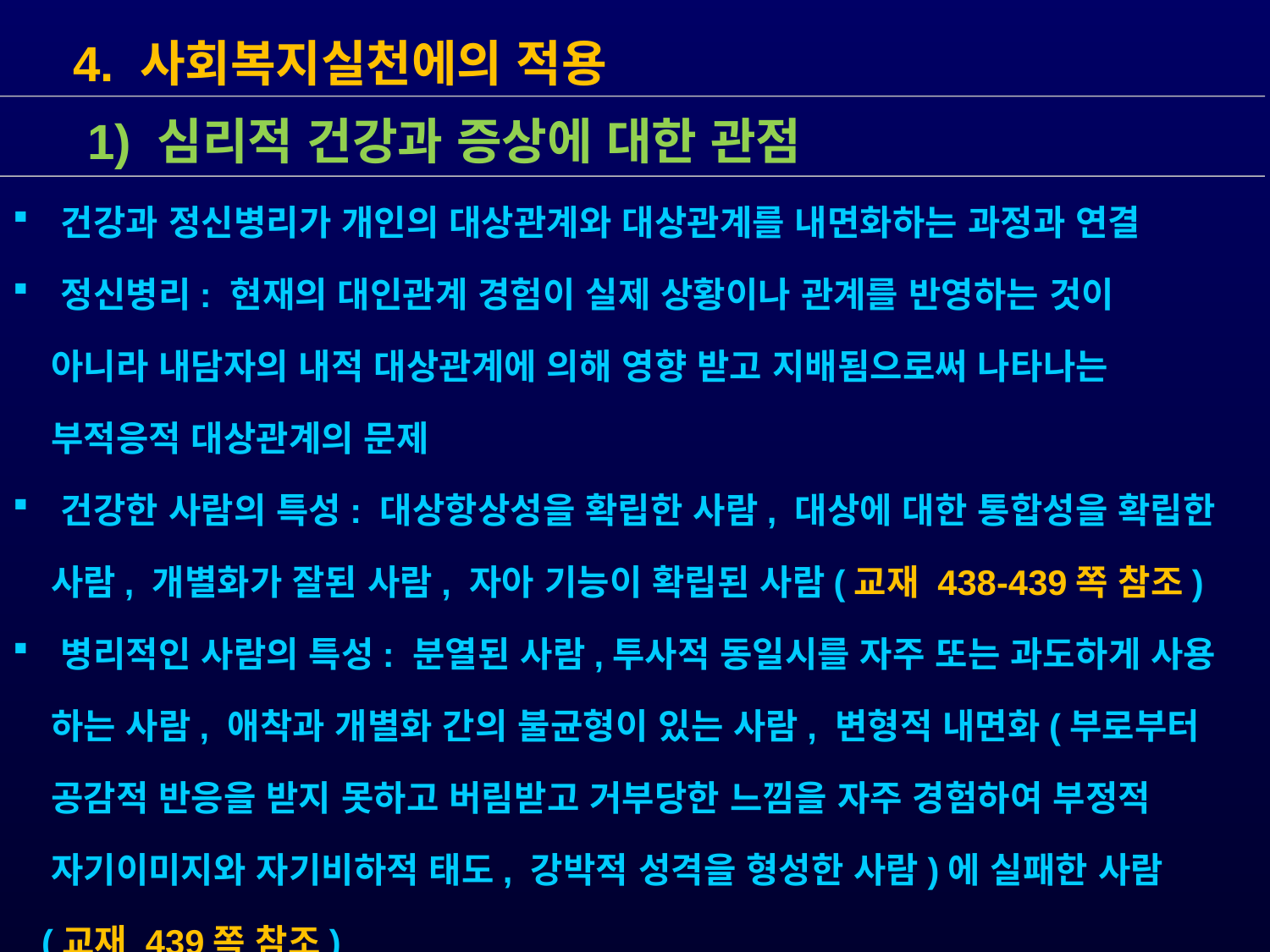

4. 사회복지실천에의 적용

 건강과 정신병리가 개인의 대상관계와 대상관계를 내면화하는 과정과 연결
 정신병리: 현재의 대인관계 경험이 실제 상황이나 관계를 반영하는 것이
   아니라 내담자의 내적 대상관계에 의해 영향 받고 지배됨으로써 나타나는
   부적응적 대상관계의 문제
 건강한 사람의 특성: 대상항상성을 확립한 사람, 대상에 대한 통합성을 확립한
   사람, 개별화가 잘된 사람, 자아 기능이 확립된 사람(교재 438-439쪽 참조)
 병리적인 사람의 특성: 분열된 사람,투사적 동일시를 자주 또는 과도하게 사용
   하는 사람, 애착과 개별화 간의 불균형이 있는 사람, 변형적 내면화(부로부터
   공감적 반응을 받지 못하고 버림받고 거부당한 느낌을 자주 경험하여 부정적
   자기이미지와 자기비하적 태도, 강박적 성격을 형성한 사람)에 실패한 사람
   (교재 439쪽 참조)
  1) 심리적 건강과 증상에 대한 관점